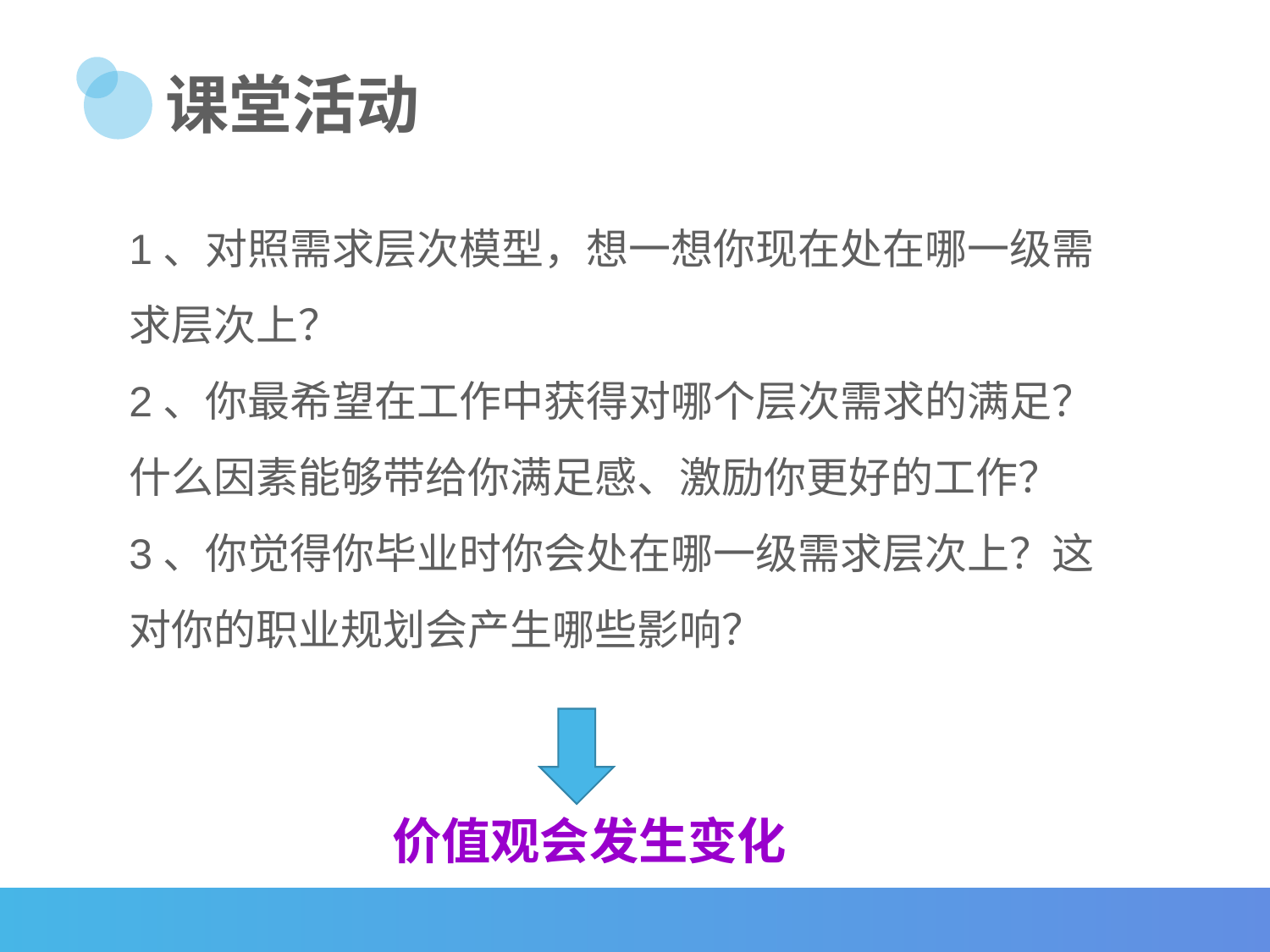

# 课堂活动
1、对照需求层次模型，想一想你现在处在哪一级需求层次上？
2、你最希望在工作中获得对哪个层次需求的满足？什么因素能够带给你满足感、激励你更好的工作？
3、你觉得你毕业时你会处在哪一级需求层次上？这对你的职业规划会产生哪些影响？

价值观会发生变化